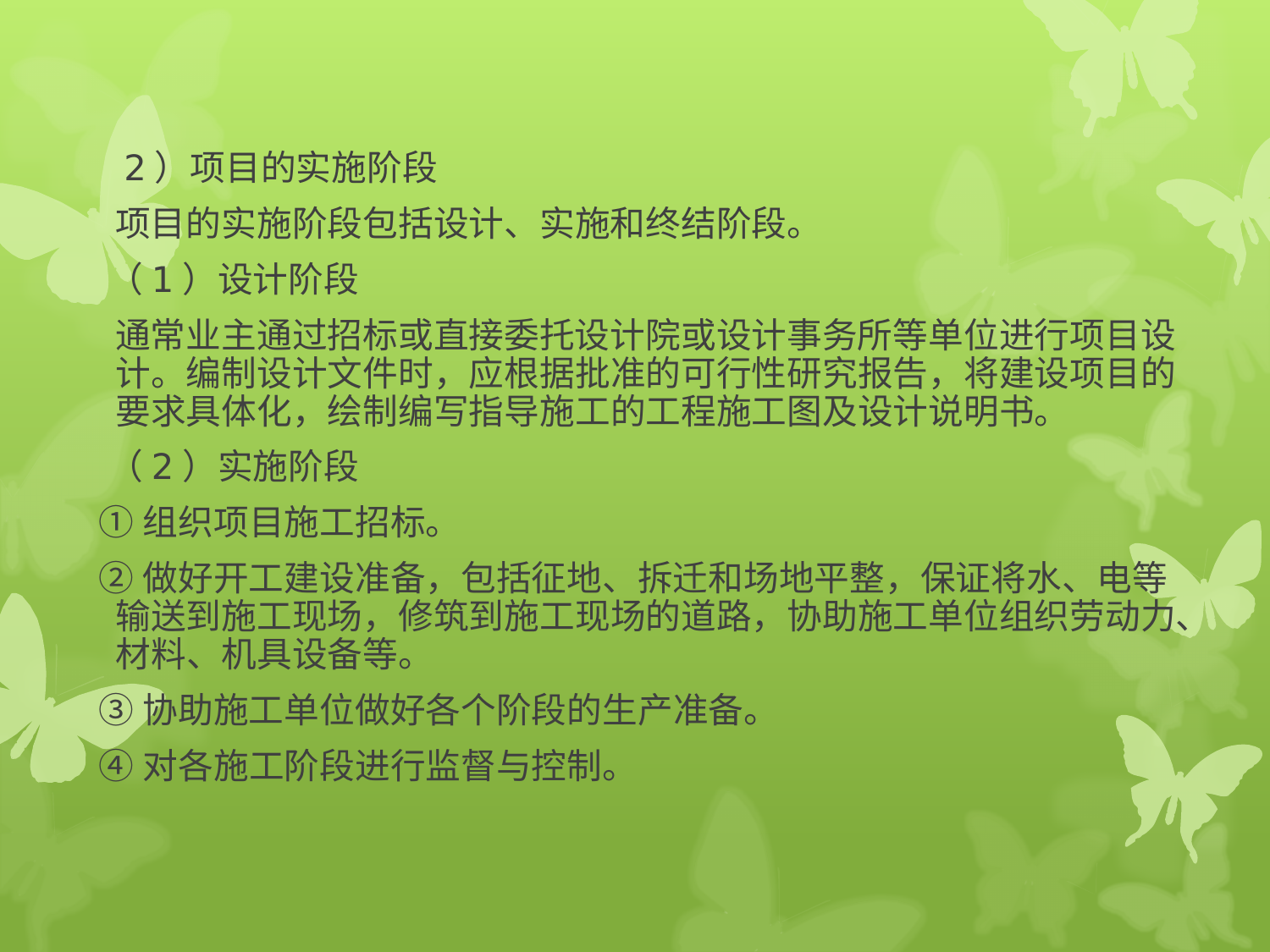

2）项目的实施阶段
     项目的实施阶段包括设计、实施和终结阶段。
    （1）设计阶段
     通常业主通过招标或直接委托设计院或设计事务所等单位进行项目设计。编制设计文件时，应根据批准的可行性研究报告，将建设项目的要求具体化，绘制编写指导施工的工程施工图及设计说明书。
    （2）实施阶段
    ①组织项目施工招标。
    ②做好开工建设准备，包括征地、拆迁和场地平整，保证将水、电等输送到施工现场，修筑到施工现场的道路，协助施工单位组织劳动力、材料、机具设备等。
    ③协助施工单位做好各个阶段的生产准备。
    ④对各施工阶段进行监督与控制。